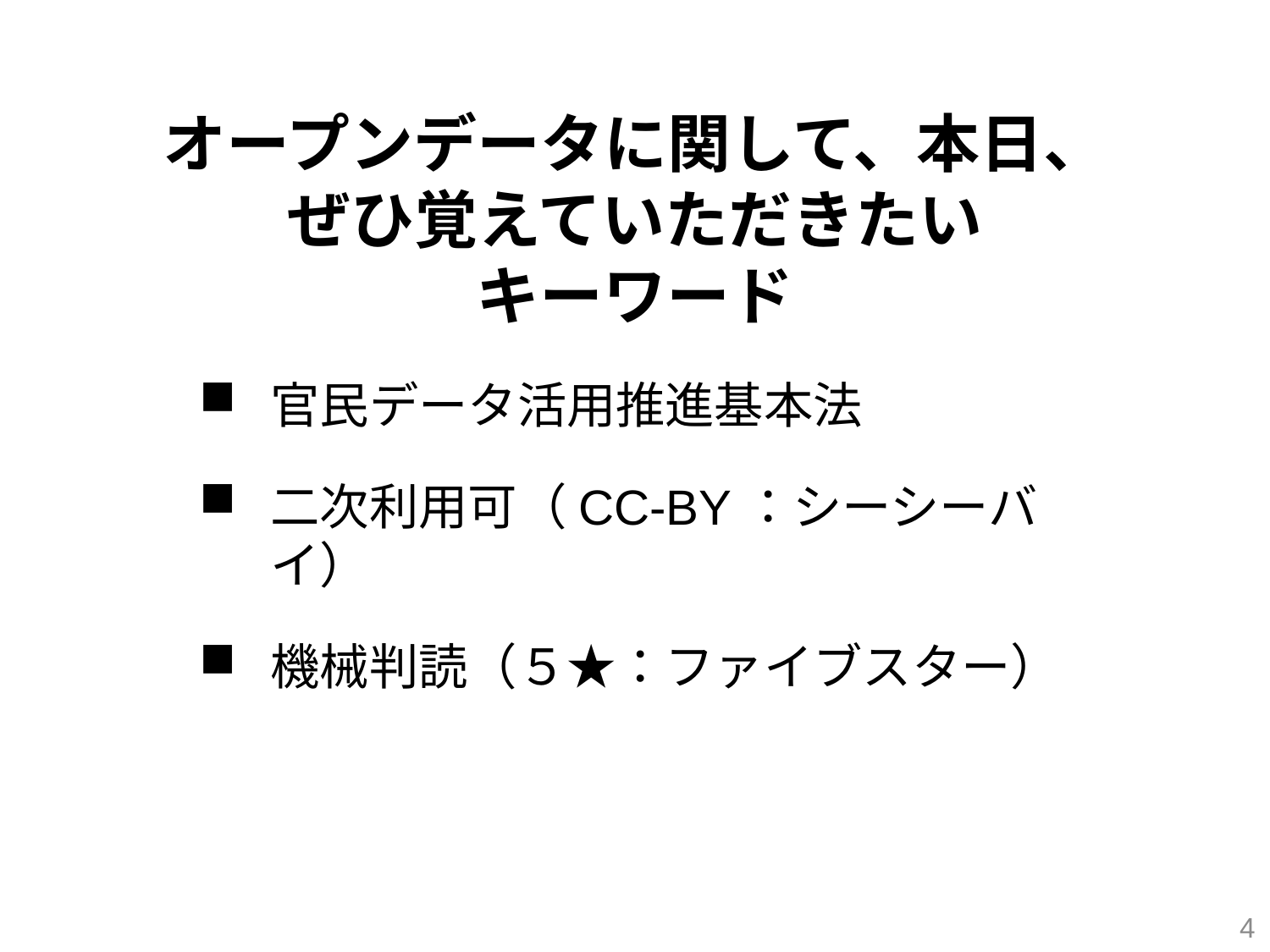

オープンデータに関して、本日、
ぜひ覚えていただきたい
キーワード
官民データ活用推進基本法
二次利用可（CC-BY：シーシーバイ）
機械判読（５★：ファイブスター）
4